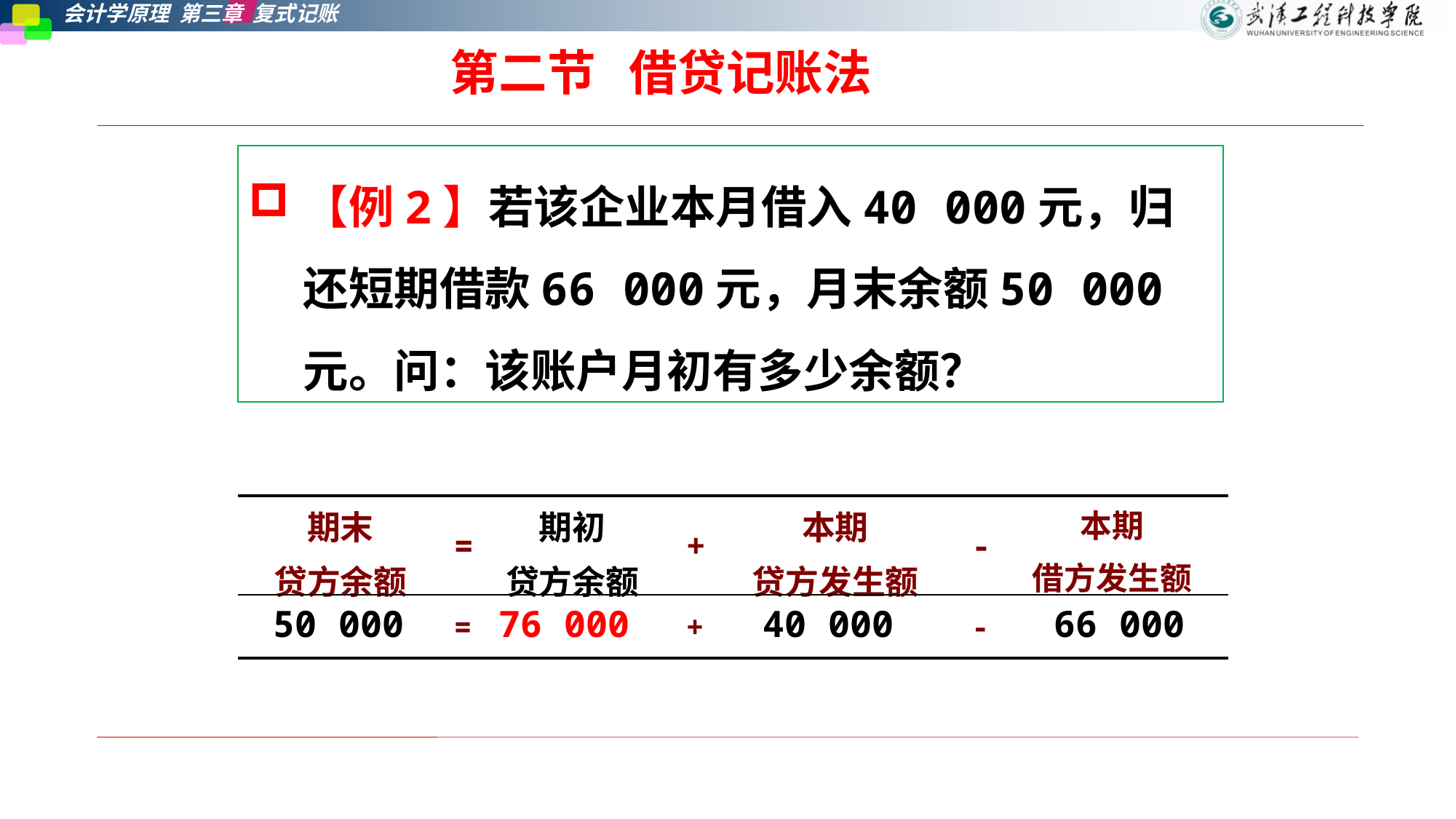

第二节   借贷记账法
【例2】若该企业本月借入40 000元，归还短期借款66 000元，月末余额50 000元。问：该账户月初有多少余额？
| 期末 贷方余额 | = | 期初 贷方余额 | + | 本期 贷方发生额 | - | 本期 借方发生额 |
| --- | --- | --- | --- | --- | --- | --- |
|  | = |  | + |  | - |  |
50 000
76 000
40 000
66 000